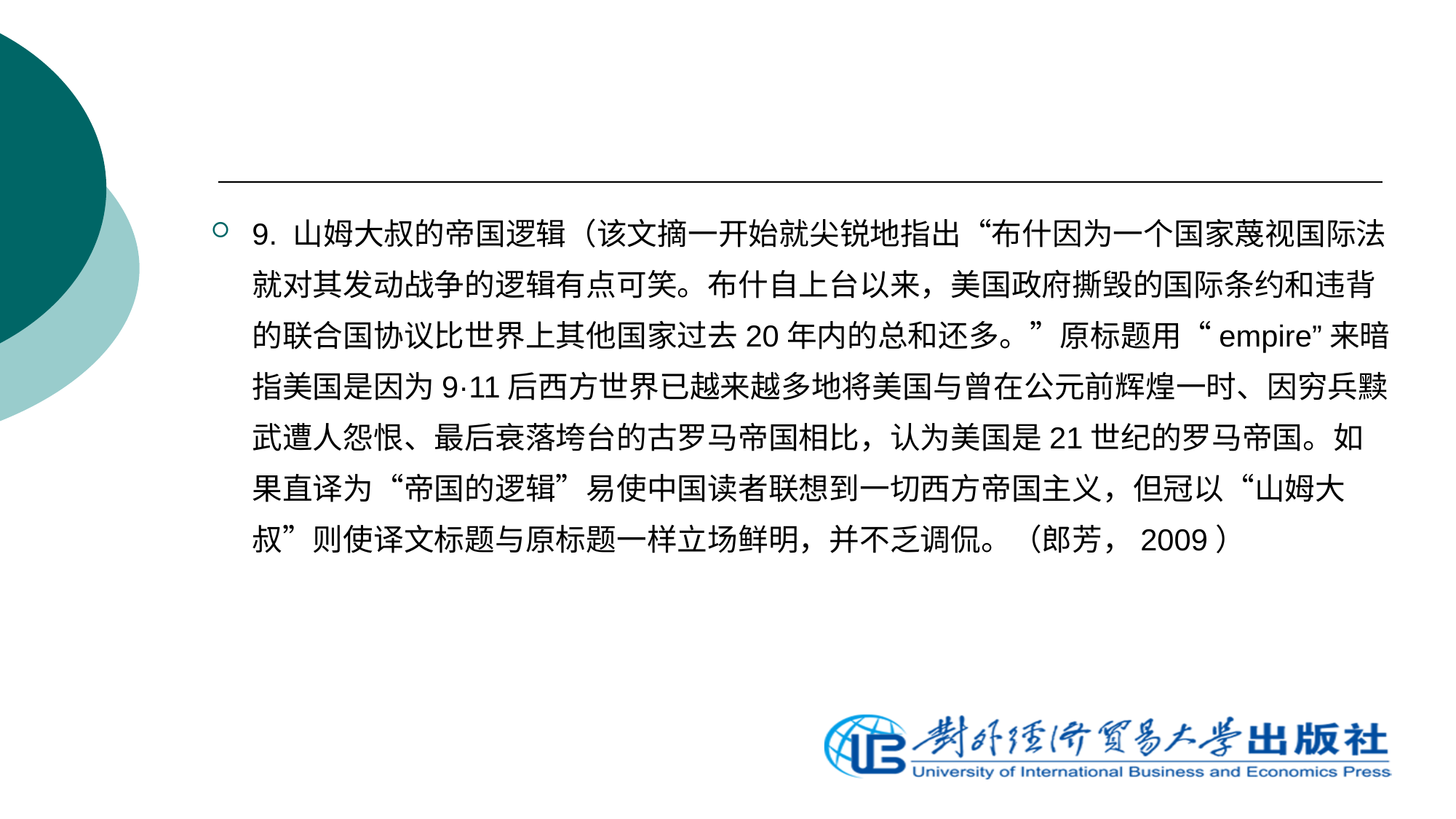

9. 山姆大叔的帝国逻辑（该文摘一开始就尖锐地指出“布什因为一个国家蔑视国际法就对其发动战争的逻辑有点可笑。布什自上台以来，美国政府撕毁的国际条约和违背的联合国协议比世界上其他国家过去20年内的总和还多。”原标题用“empire”来暗指美国是因为9·11后西方世界已越来越多地将美国与曾在公元前辉煌一时、因穷兵黩武遭人怨恨、最后衰落垮台的古罗马帝国相比，认为美国是21世纪的罗马帝国。如果直译为“帝国的逻辑”易使中国读者联想到一切西方帝国主义，但冠以“山姆大叔”则使译文标题与原标题一样立场鲜明，并不乏调侃。（郎芳，2009）